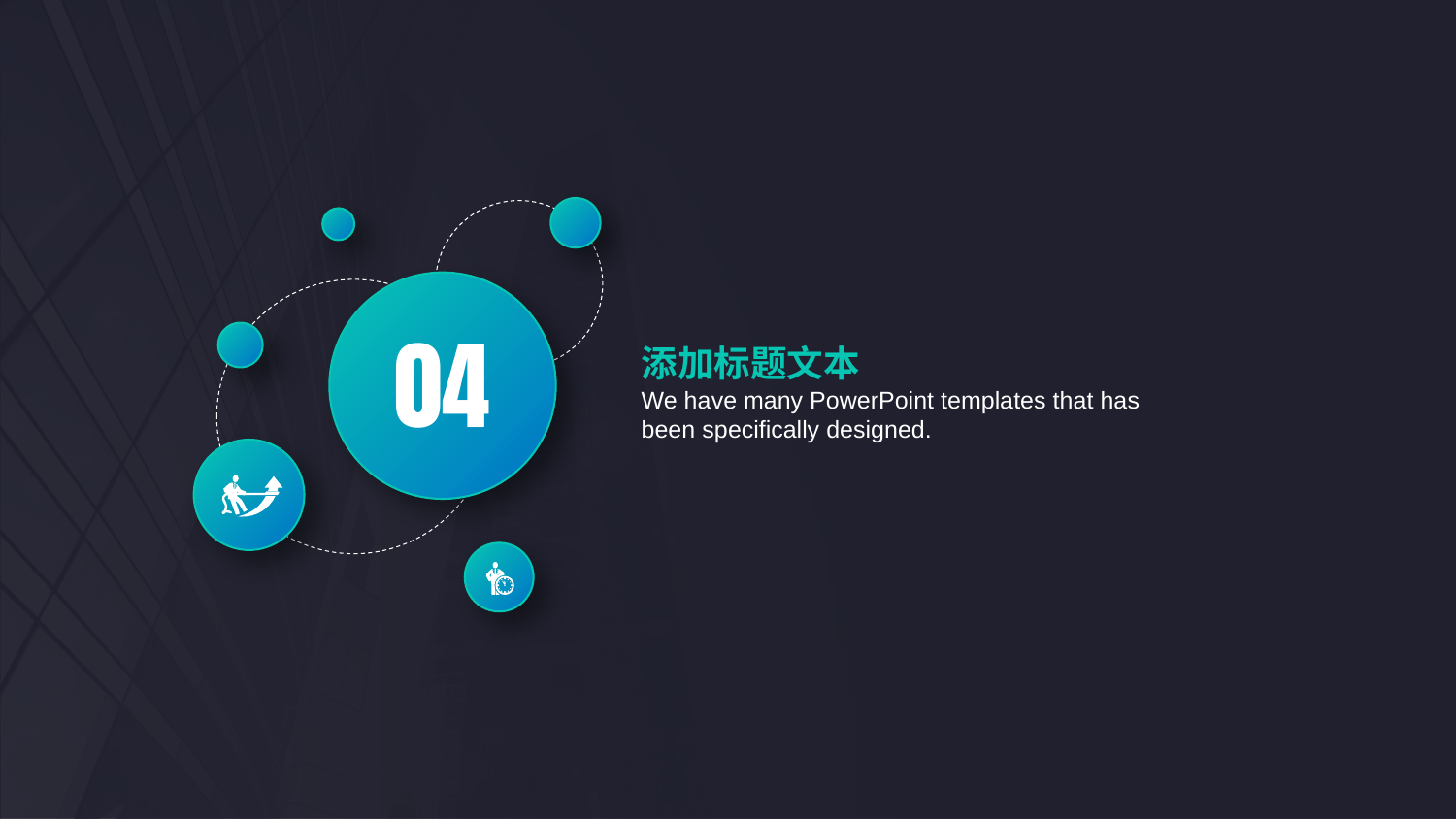

04
添加标题文本
We have many PowerPoint templates that has been specifically designed.